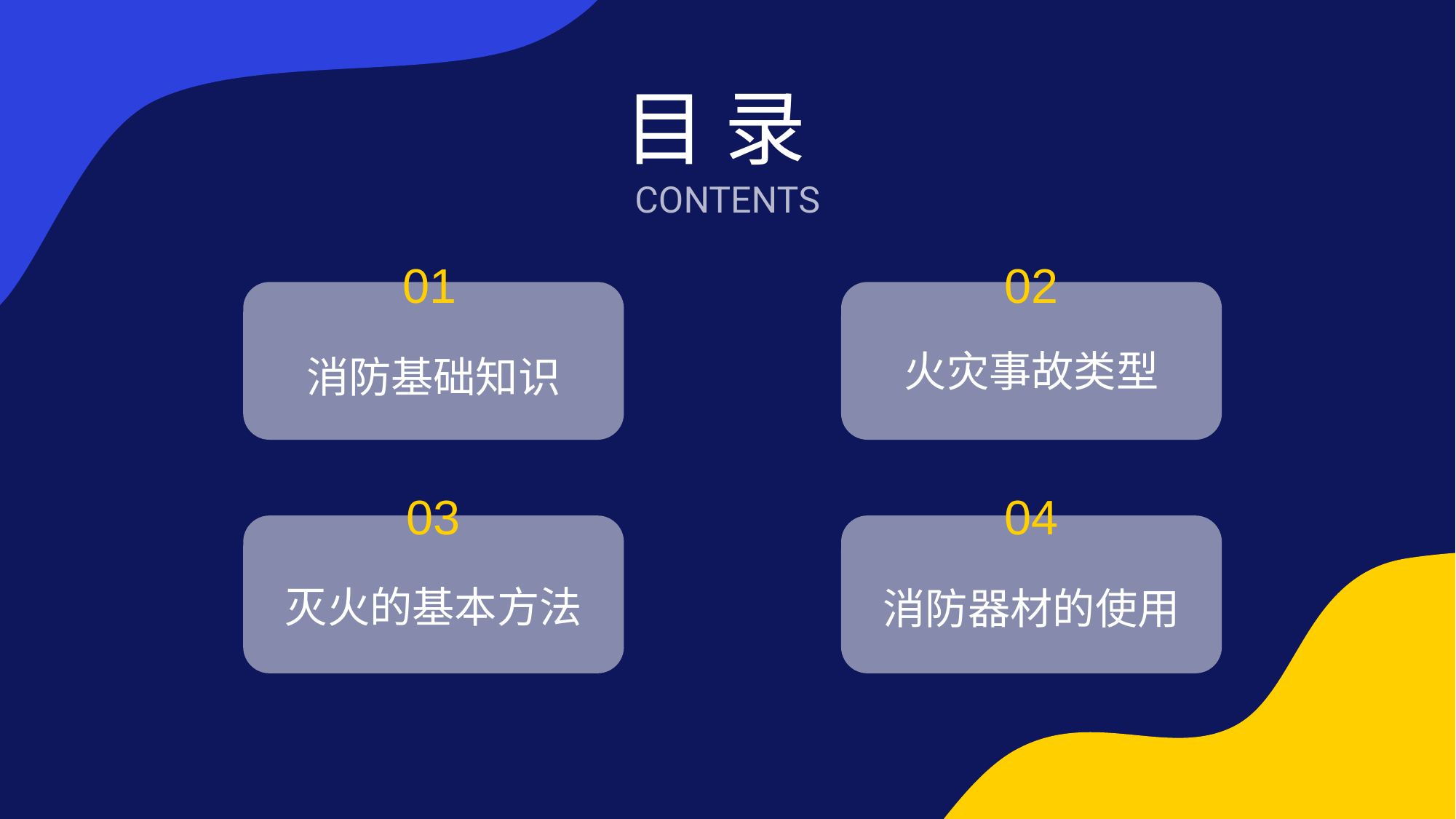

# 目 录
CONTENTS
01
02

火灾事故类型
消防基础知识
03
04

灭火的基本方法
消防器材的使用